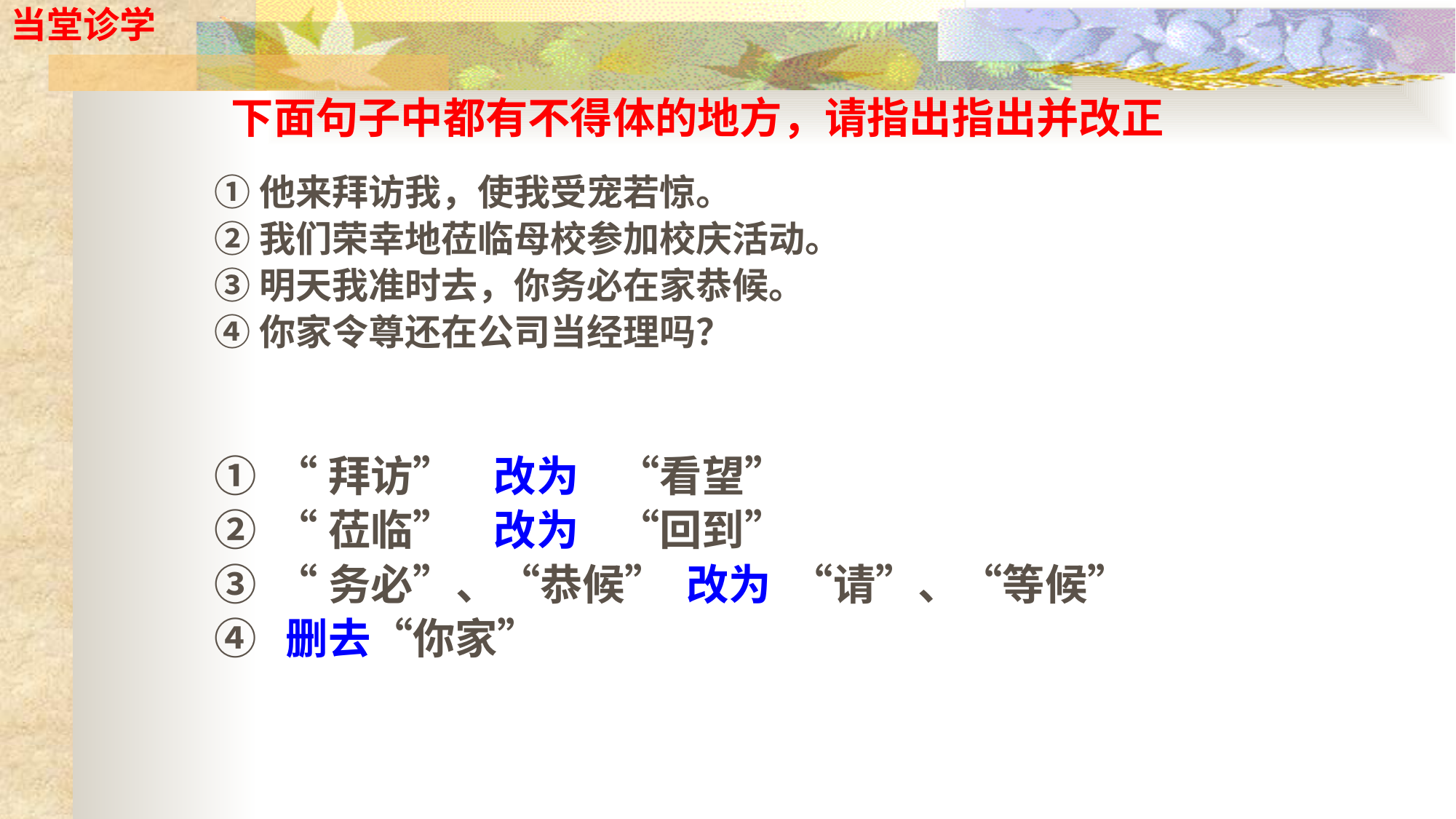

当堂诊学
# 下面句子中都有不得体的地方，请指出指出并改正
①他来拜访我，使我受宠若惊。
②我们荣幸地莅临母校参加校庆活动。
③明天我准时去，你务必在家恭候。
④你家令尊还在公司当经理吗？

①  “拜访”    改为    “看望”
②  “莅临”    改为    “回到”
③  “务必”、“恭候”  改为  “请”、“等候”
④  删去“你家”